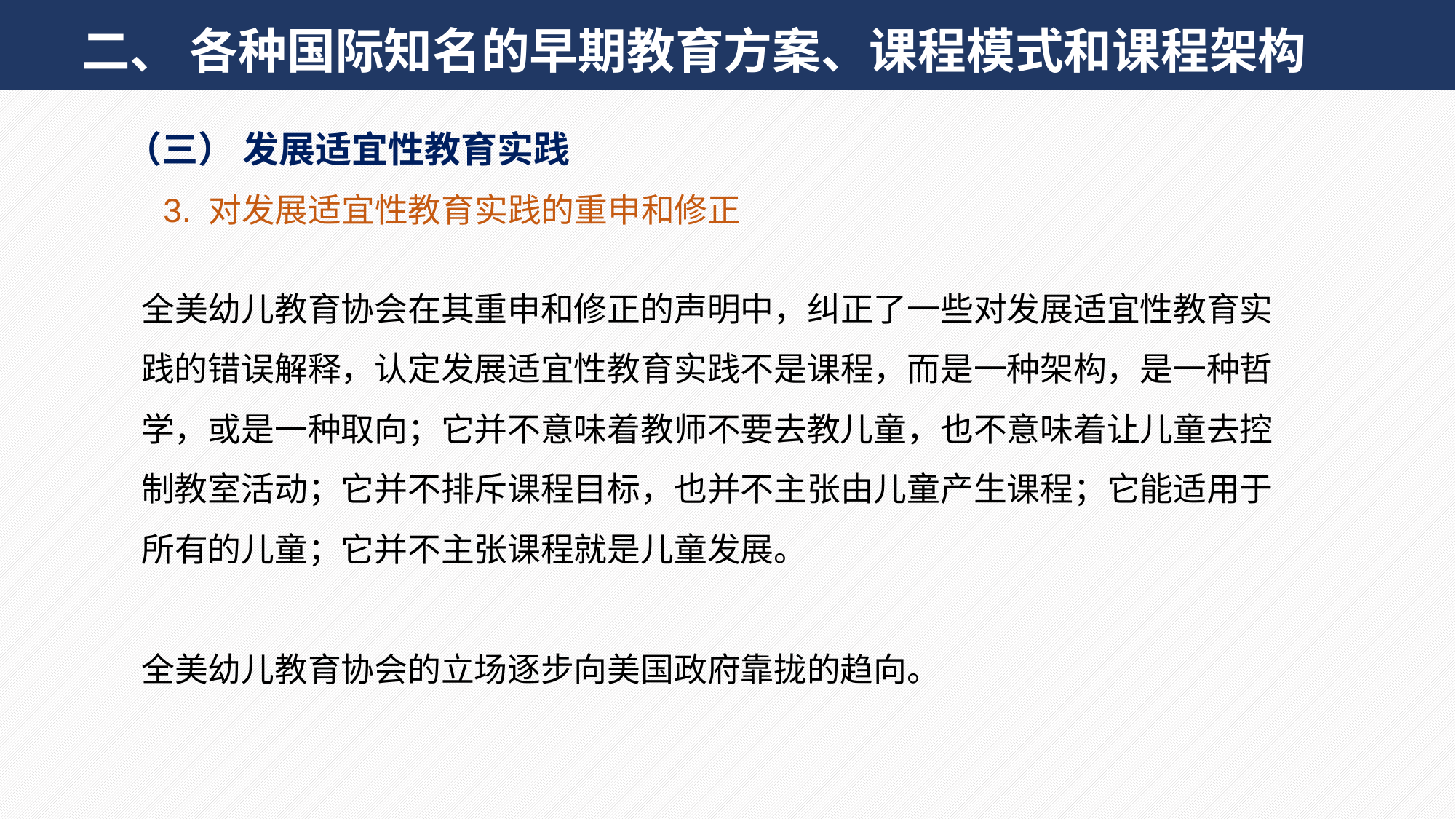

二、 各种国际知名的早期教育方案、课程模式和课程架构
（三） 发展适宜性教育实践
3. 对发展适宜性教育实践的重申和修正
全美幼儿教育协会在其重申和修正的声明中，纠正了一些对发展适宜性教育实践的错误解释，认定发展适宜性教育实践不是课程，而是一种架构，是一种哲学，或是一种取向；它并不意味着教师不要去教儿童，也不意味着让儿童去控制教室活动；它并不排斥课程目标，也并不主张由儿童产生课程；它能适用于所有的儿童；它并不主张课程就是儿童发展。

全美幼儿教育协会的立场逐步向美国政府靠拢的趋向。